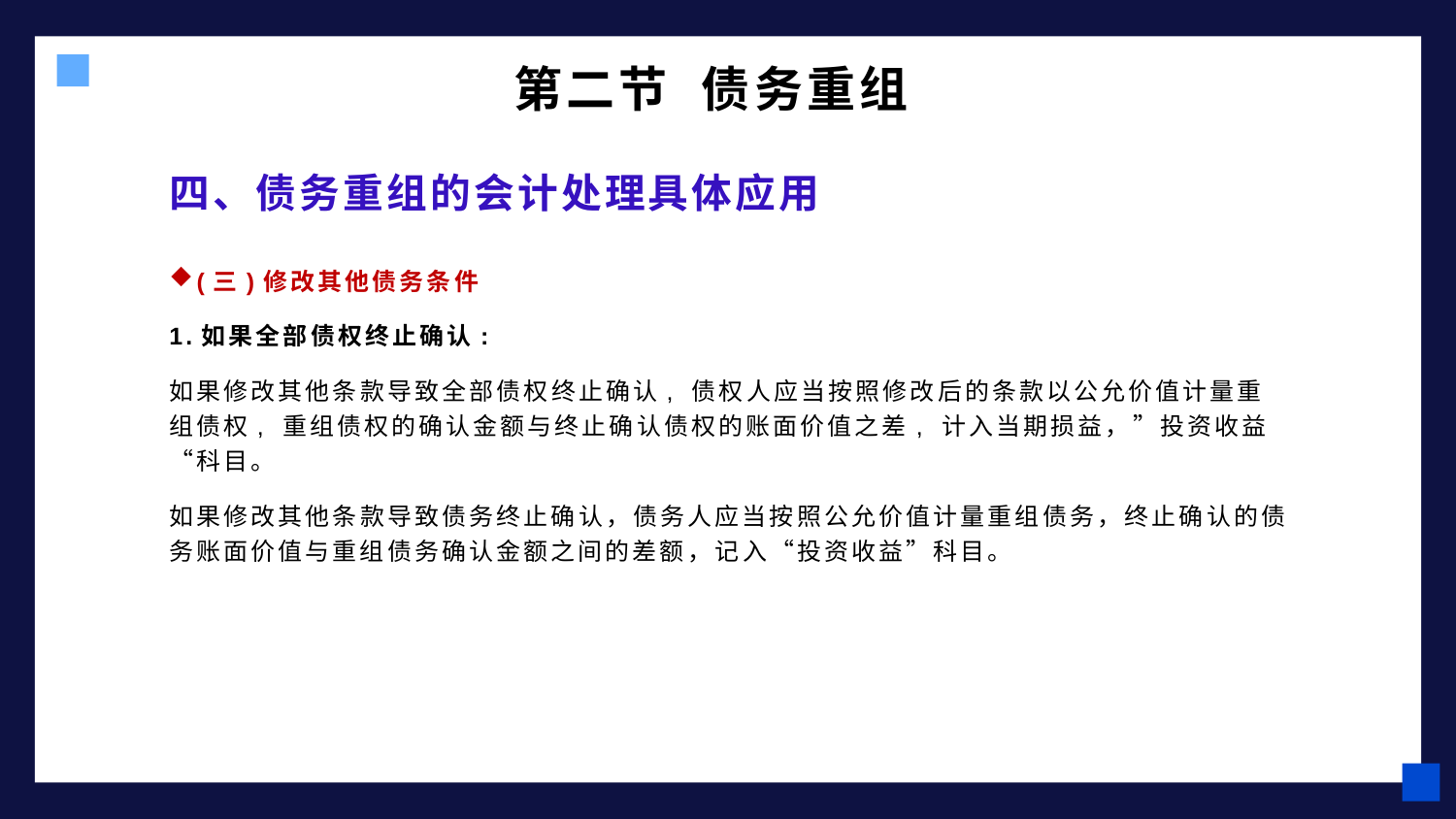

第二节  债务重组
# 四、债务重组的会计处理具体应用
(三)修改其他债务条件
1.如果全部债权终止确认:
如果修改其他条款导致全部债权终止确认, 债权人应当按照修改后的条款以公允价值计量重组债权, 重组债权的确认金额与终止确认债权的账面价值之差, 计入当期损益，”投资收益“科目。
如果修改其他条款导致债务终止确认，债务人应当按照公允价值计量重组债务，终止确认的债务账面价值与重组债务确认金额之间的差额，记入“投资收益”科目。